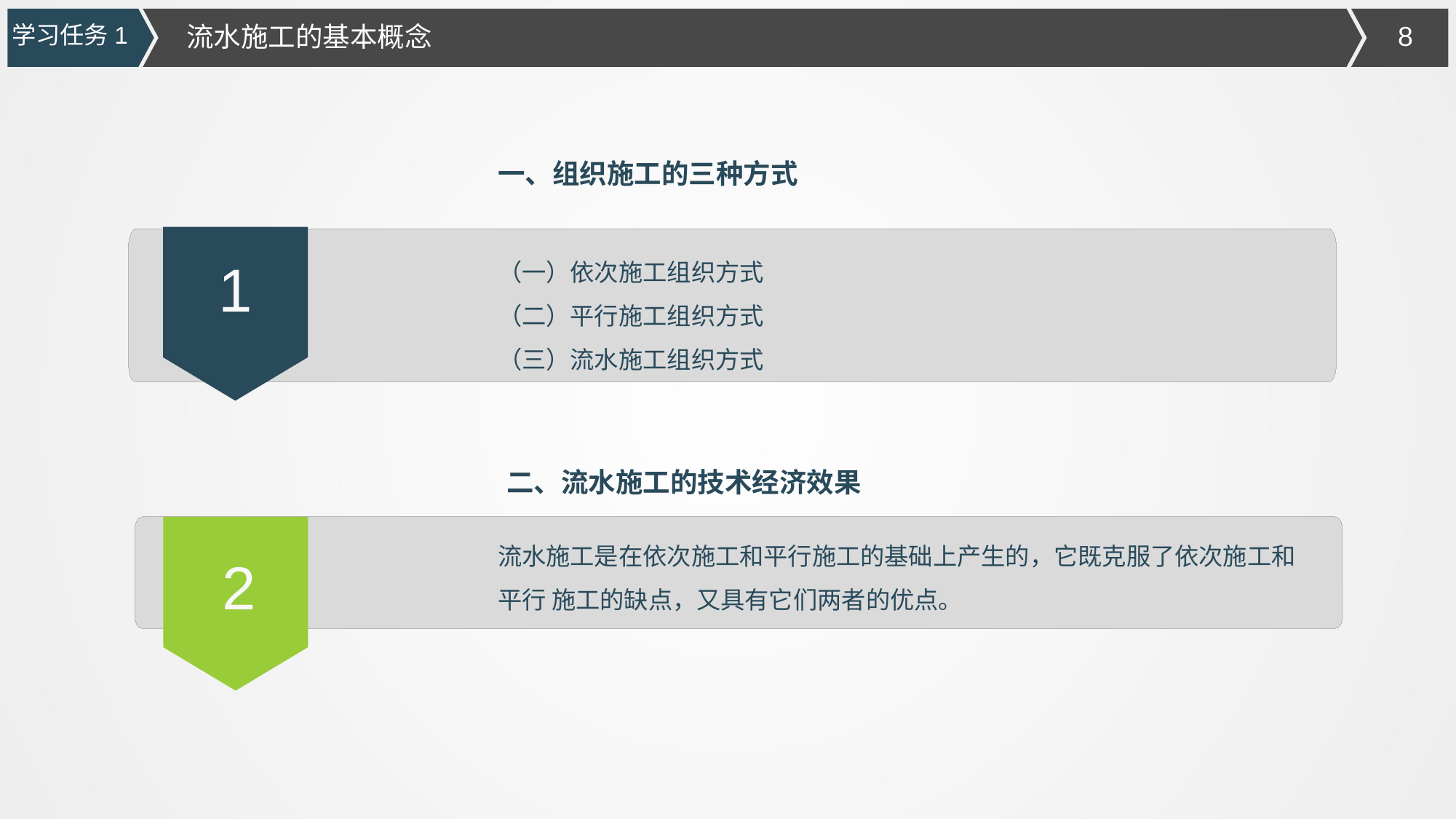

学习任务1
流水施工的基本概念
一、组织施工的三种方式

（一）依次施工组织方式
（二）平行施工组织方式
（三）流水施工组织方式
1

二、流水施工的技术经济效果

流水施工是在依次施工和平行施工的基础上产生的，它既克服了依次施工和平行 施工的缺点，又具有它们两者的优点。
2